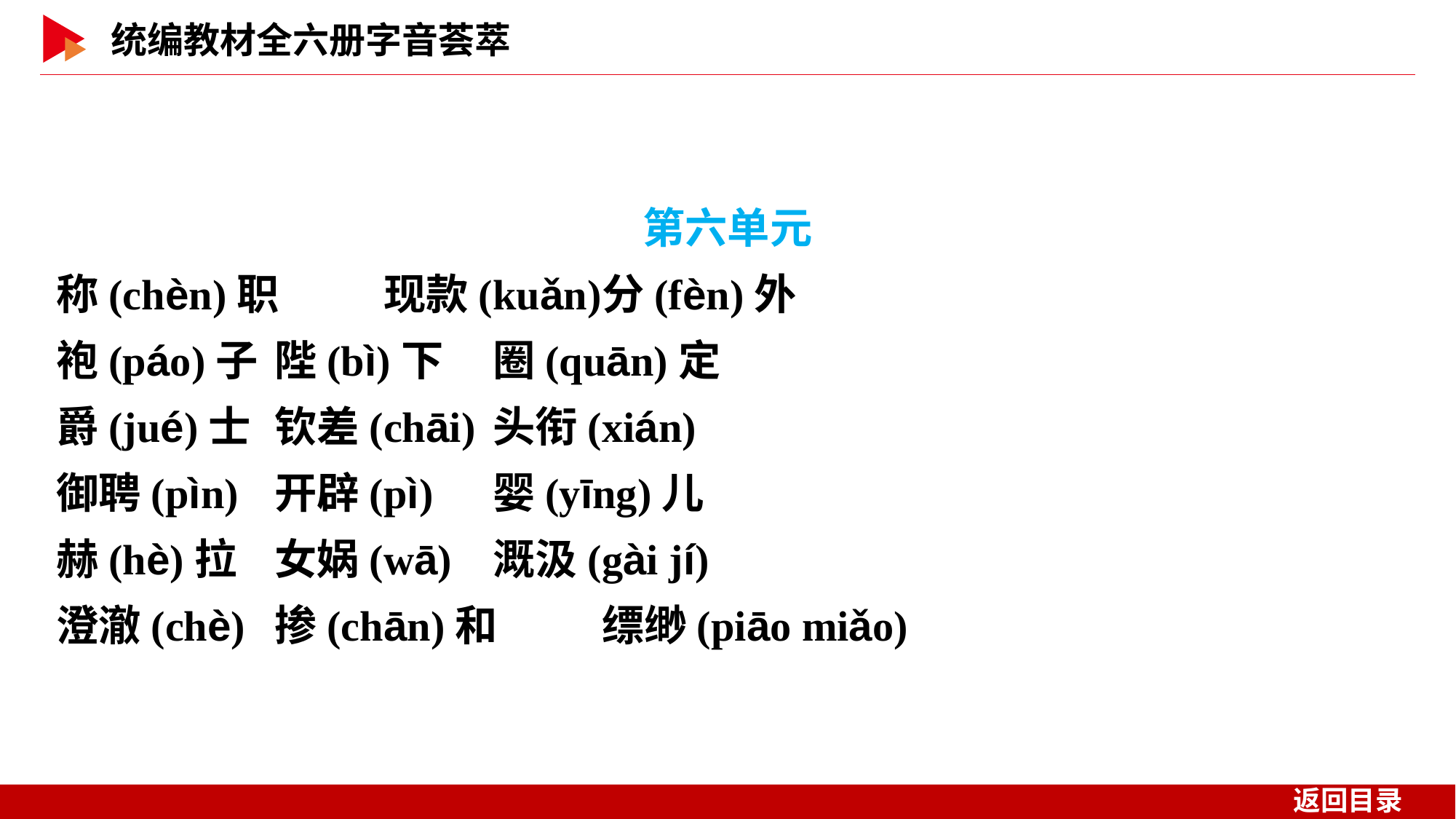

第六单元
称(chèn)职	现款(kuǎn)	分(fèn)外
袍(páo)子	陛(bì)下	圈(quān)定
爵(jué)士	钦差(chāi)	头衔(xián)
御聘(pìn)	开辟(pì)	婴(yīng)儿
赫(hè)拉	女娲(wā)	溉汲(gài jí)
澄澈(chè)	掺(chān)和	缥缈(piāo miǎo)